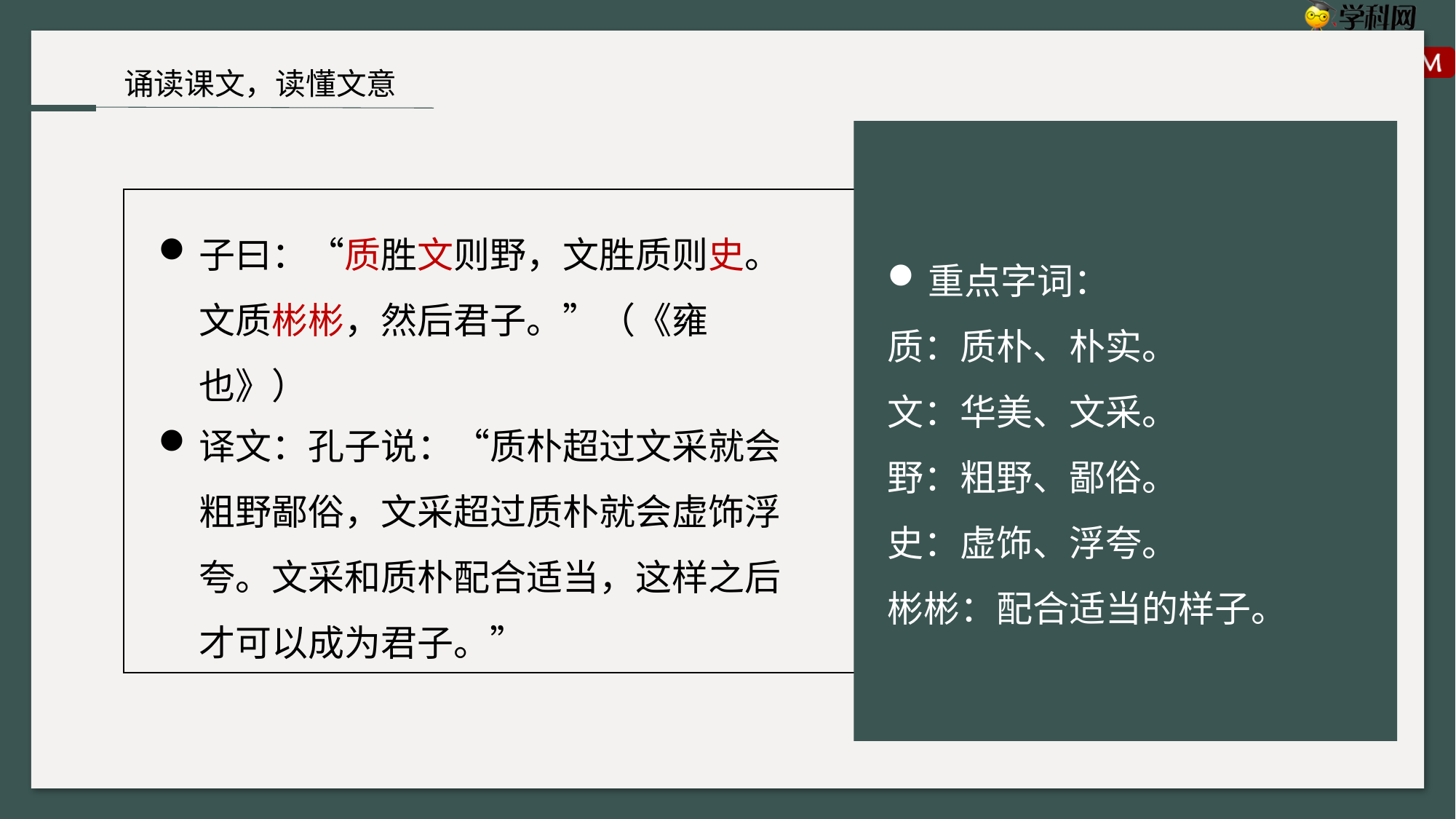

诵读课文，读懂文意

子曰：“质胜文则野，文胜质则史。文质彬彬，然后君子。”（《雍也》）

重点字词：
质：质朴、朴实。
文：华美、文采。
野：粗野、鄙俗。
史：虚饰、浮夸。
彬彬：配合适当的样子。
译文：孔子说：“质朴超过文采就会粗野鄙俗，文采超过质朴就会虚饰浮夸。文采和质朴配合适当，这样之后才可以成为君子。”